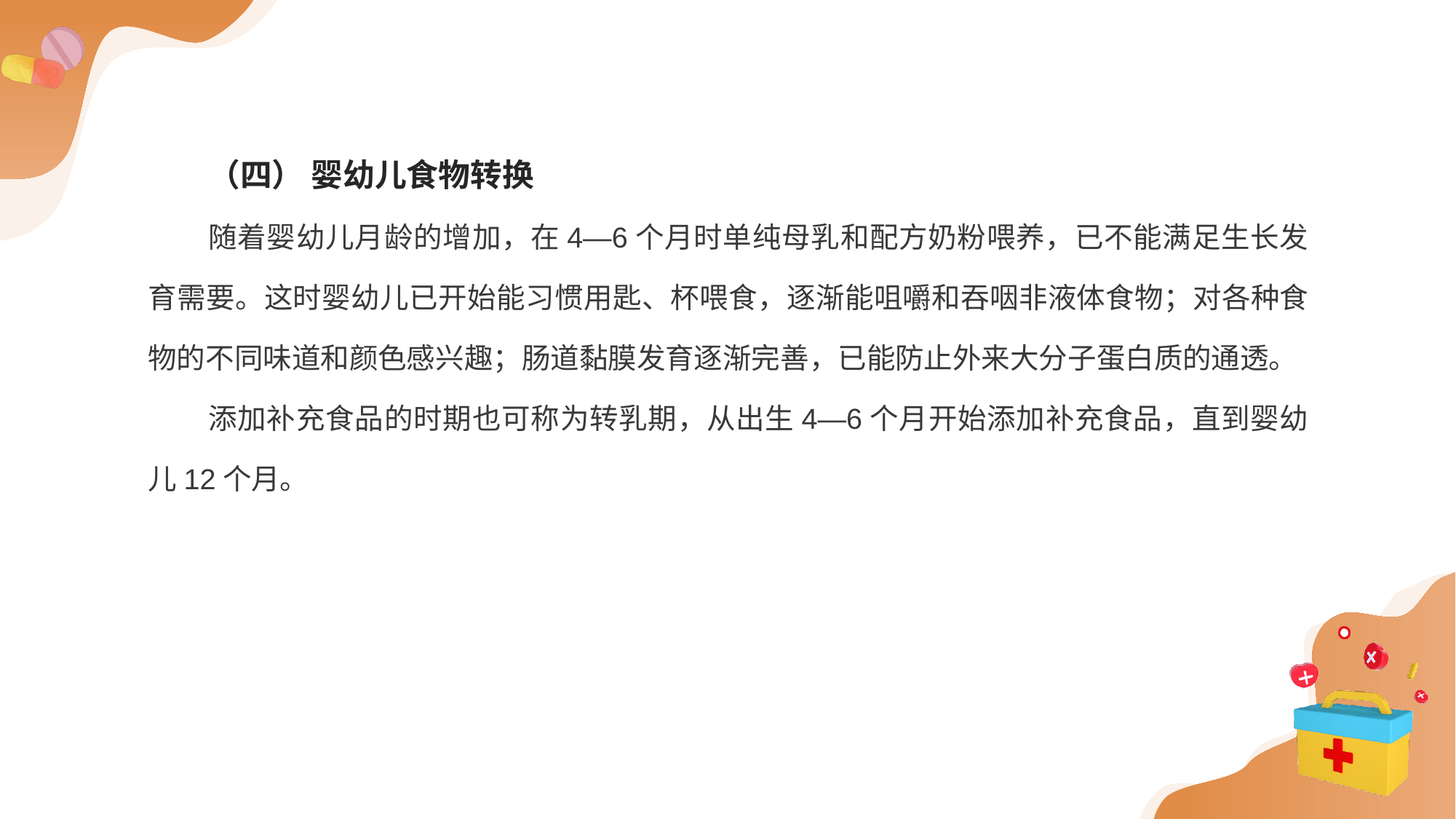

（四） 婴幼儿食物转换
随着婴幼儿月龄的增加，在4—6个月时单纯母乳和配方奶粉喂养，已不能满足生长发育需要。这时婴幼儿已开始能习惯用匙、杯喂食，逐渐能咀嚼和吞咽非液体食物；对各种食物的不同味道和颜色感兴趣；肠道黏膜发育逐渐完善，已能防止外来大分子蛋白质的通透。
添加补充食品的时期也可称为转乳期，从出生4—6个月开始添加补充食品，直到婴幼儿12个月。